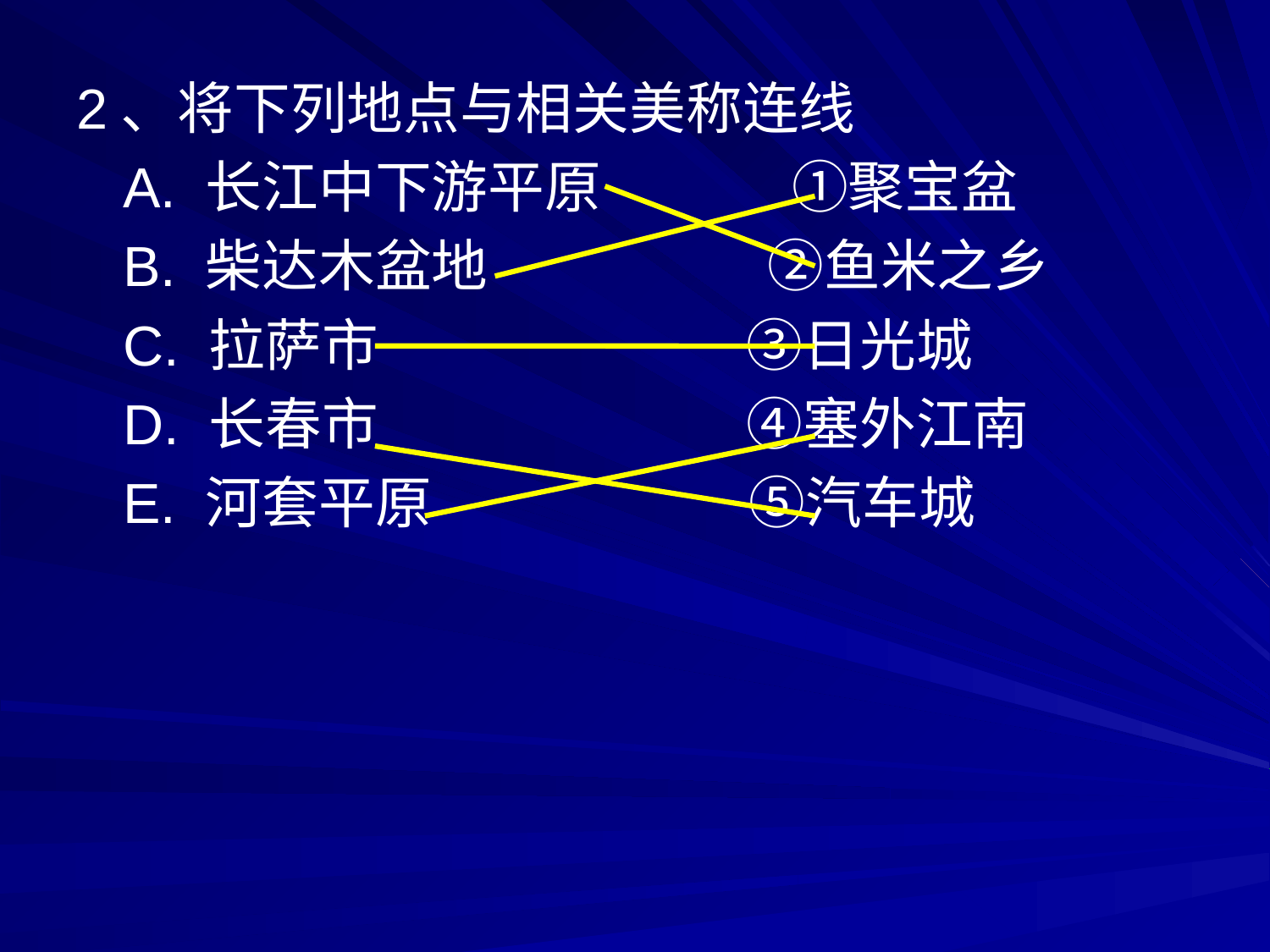

2、将下列地点与相关美称连线
   A. 长江中下游平原               ①聚宝盆
   B. 柴达木盆地                      ②鱼米之乡
   C. 拉萨市                             ③日光城
   D. 长春市                             ④塞外江南
   E. 河套平原                         ⑤汽车城